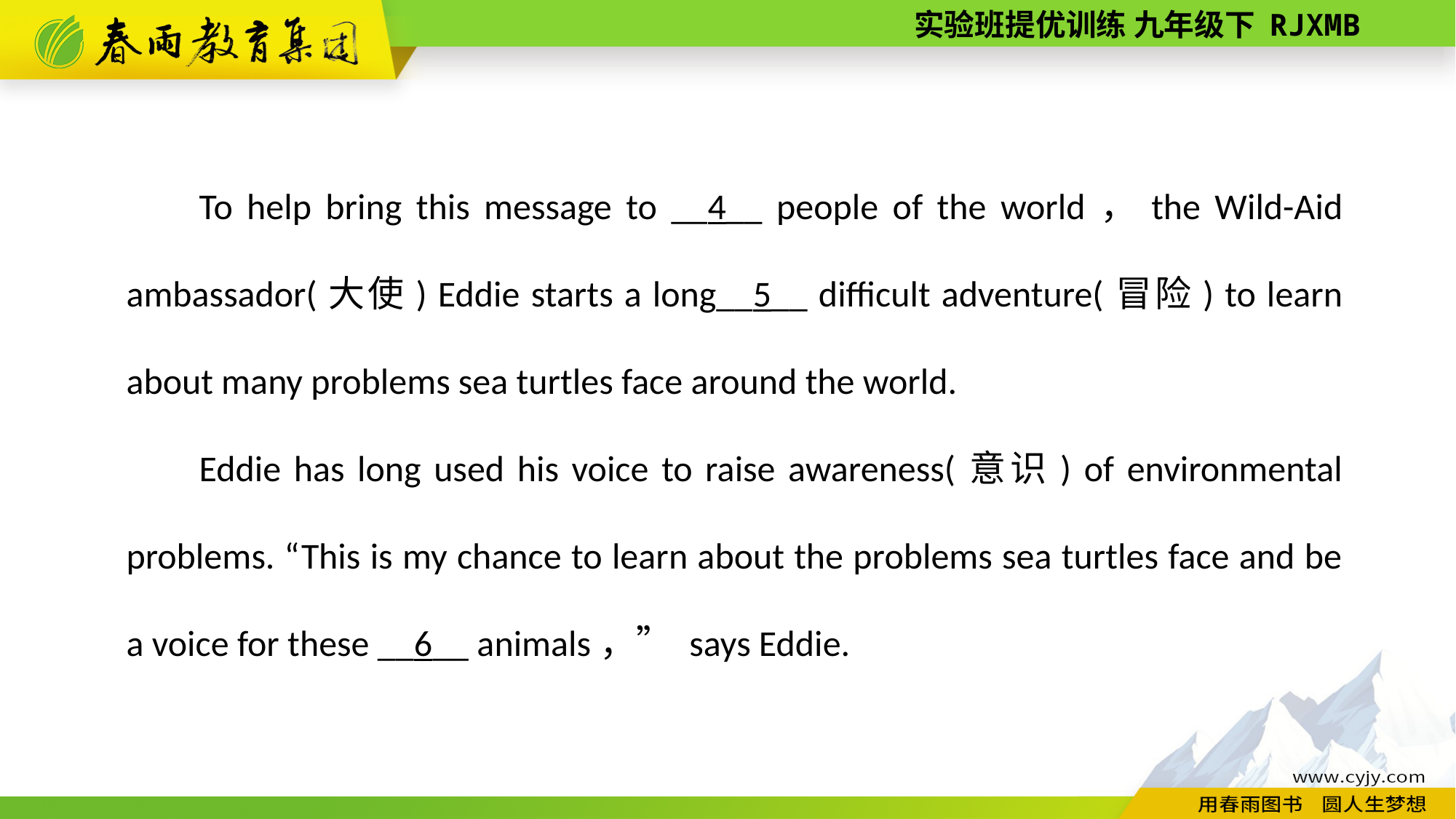

To help bring this message to __4__ people of the world，the Wild-Aid ambassador(大使) Eddie starts a long__5__ difficult adventure(冒险) to learn about many problems sea turtles face around the world.
Eddie has long used his voice to raise awareness(意识) of environmental problems. “This is my chance to learn about the problems sea turtles face and be a voice for these __6__ animals，” says Eddie.